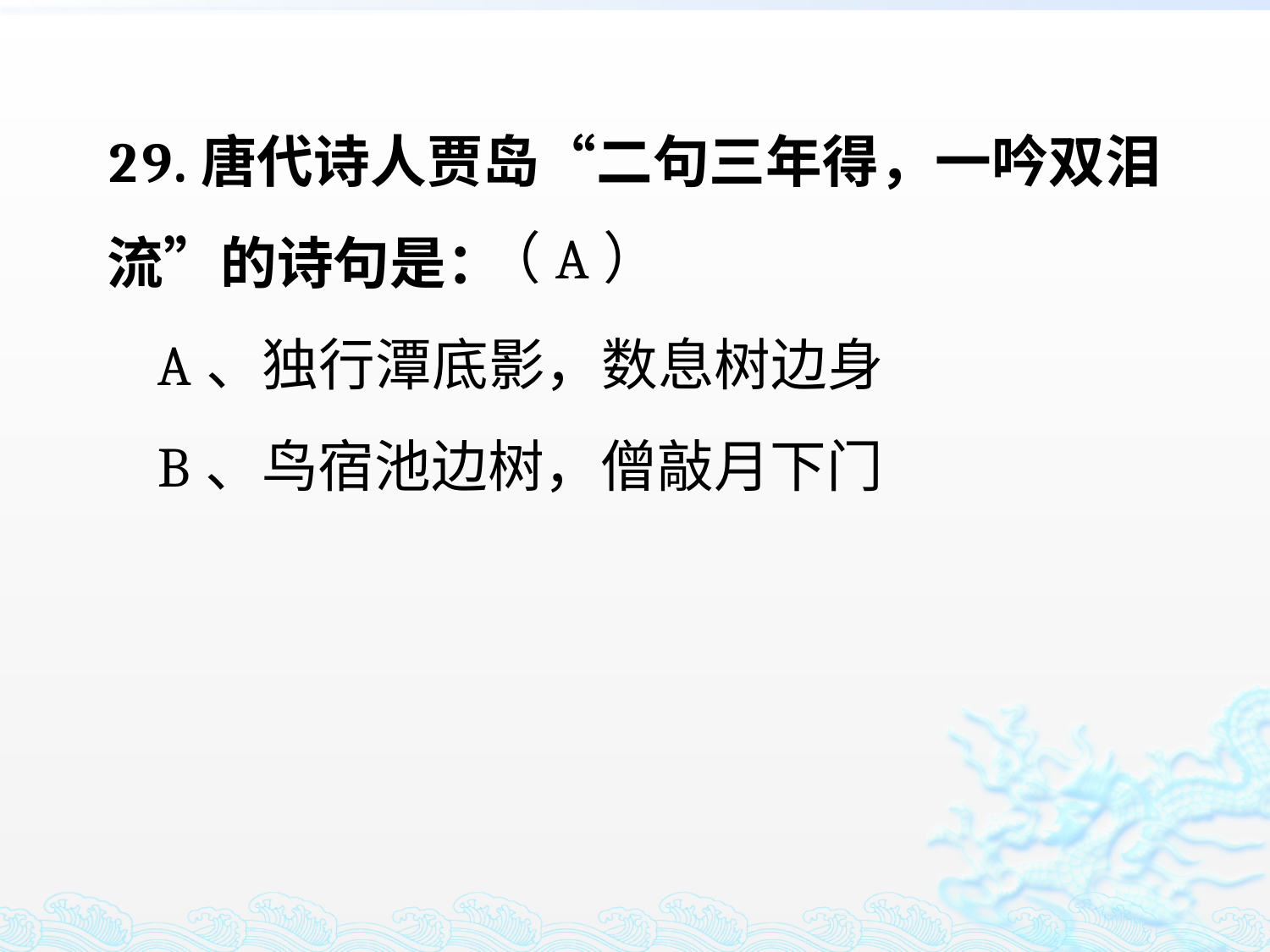

29.唐代诗人贾岛“二句三年得，一吟双泪流”的诗句是：
    A、独行潭底影，数息树边身
    B、鸟宿池边树，僧敲月下门
（A）